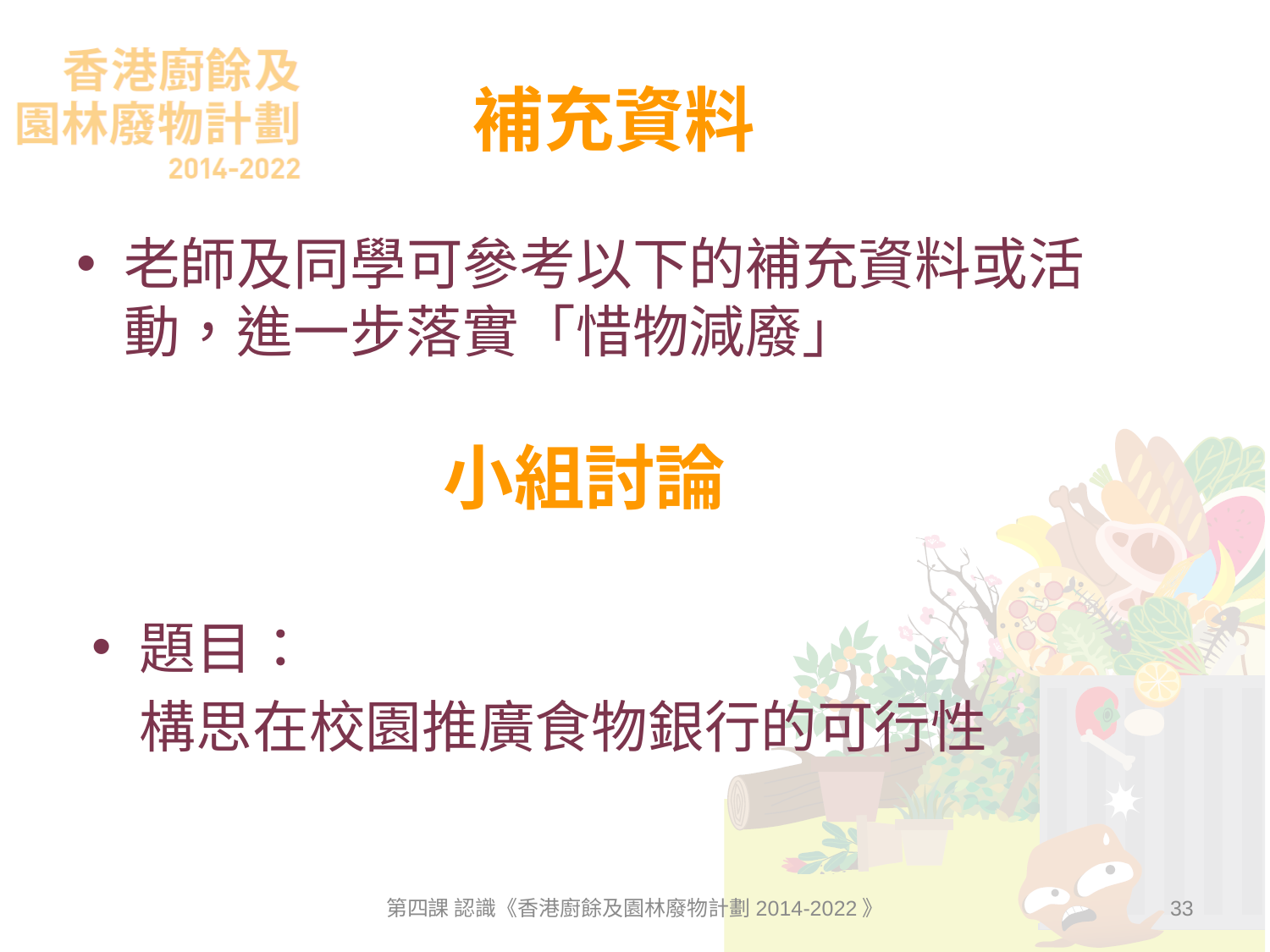

# 補充資料
老師及同學可參考以下的補充資料或活動，進一步落實「惜物減廢」

             小組討論
題目：
	構思在校園推廣食物銀行的可行性

第四課 認識《香港廚餘及園林廢物計劃2014-2022》
33